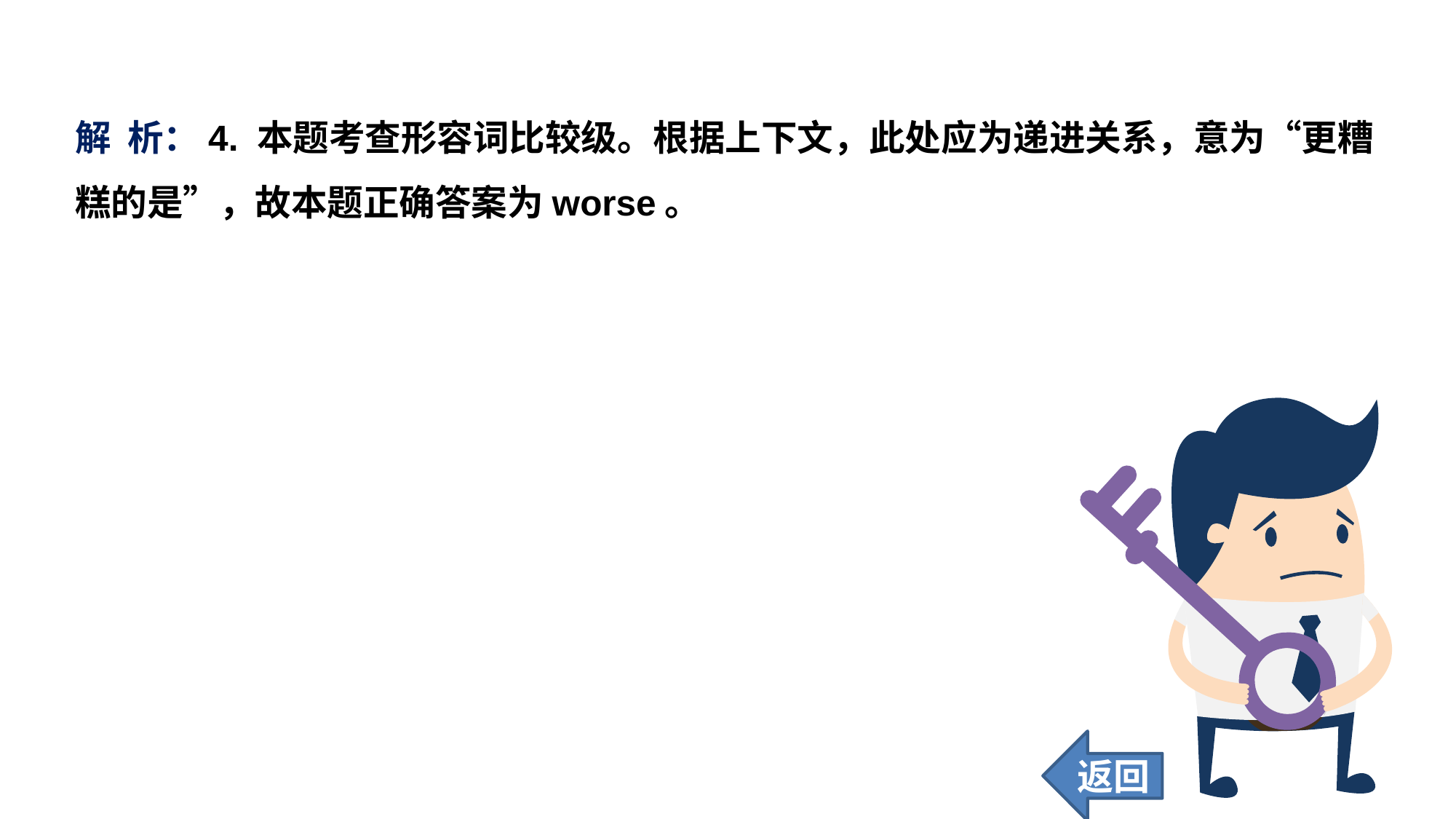

解  析：4. 本题考查形容词比较级。根据上下文，此处应为递进关系，意为“更糟糕的是”，故本题正确答案为worse。

返回
198